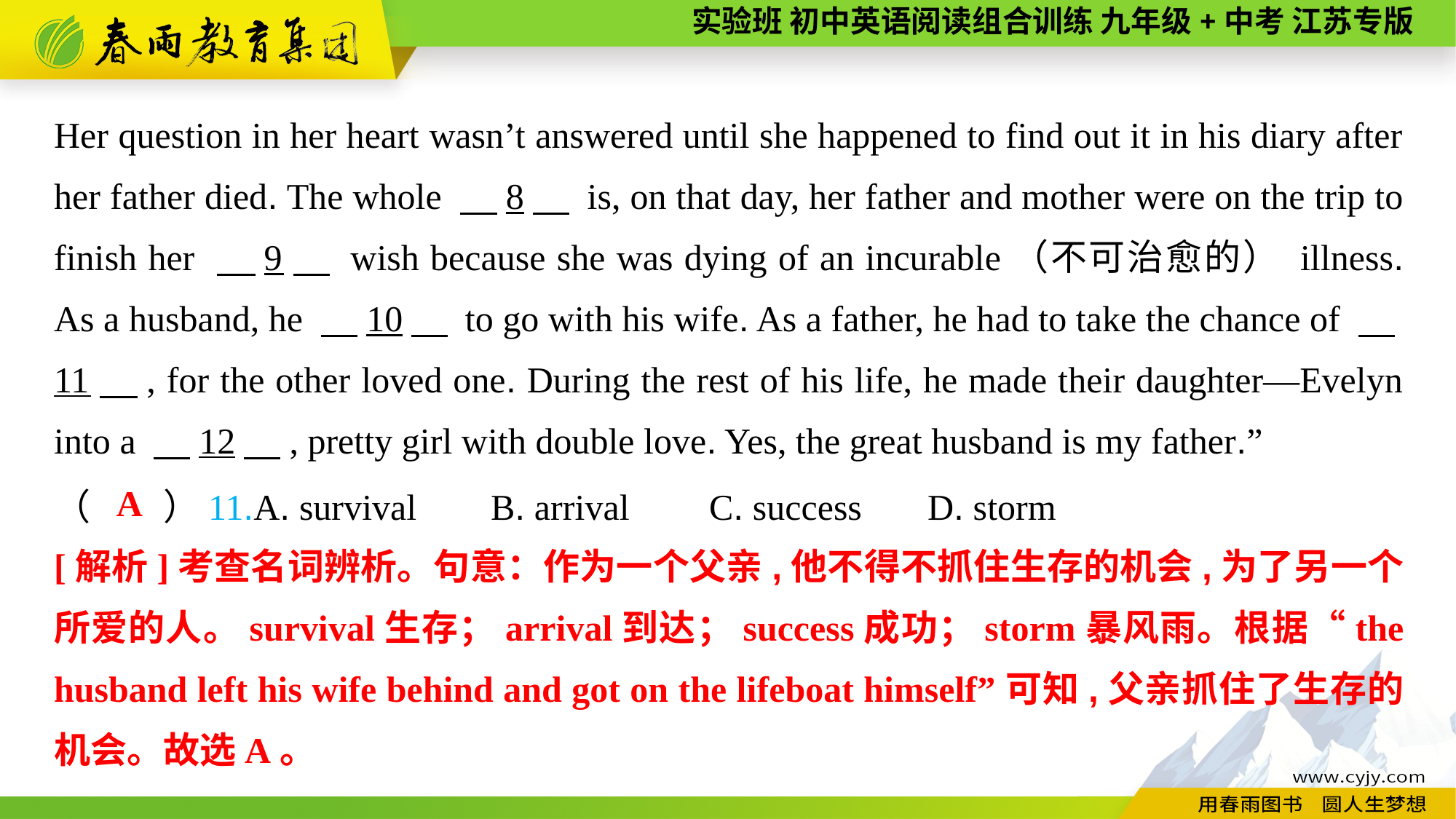

Her question in her heart wasn’t answered until she happened to find out it in his diary after her father died. The whole 　8　 is, on that day, her father and mother were on the trip to finish her 　9　 wish because she was dying of an incurable（不可治愈的） illness. As a husband, he 　10　 to go with his wife. As a father, he had to take the chance of 　11　, for the other loved one. During the rest of his life, he made their daughter—Evelyn into a 　12　, pretty girl with double love. Yes, the great husband is my father.”
A
（　　）11.A. survival	B. arrival	C. success	D. storm
[解析]考查名词辨析。句意：作为一个父亲,他不得不抓住生存的机会,为了另一个所爱的人。survival生存；arrival到达；success成功；storm暴风雨。根据“the husband left his wife behind and got on the lifeboat himself”可知,父亲抓住了生存的机会。故选A。